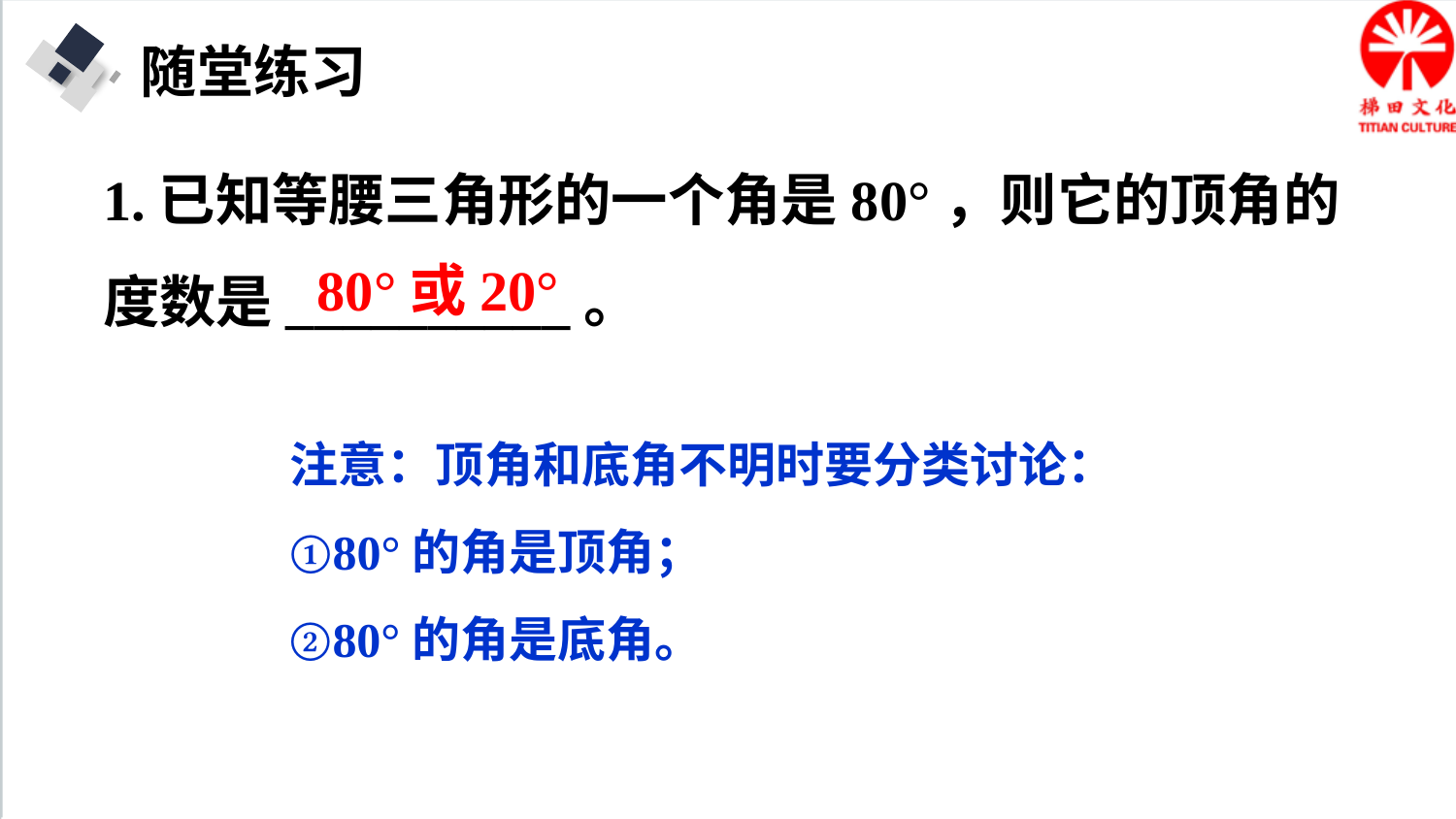

随堂练习
1.已知等腰三角形的一个角是80°，则它的顶角的度数是__________。
80°或20°
注意：顶角和底角不明时要分类讨论：
①80°的角是顶角；
②80°的角是底角。